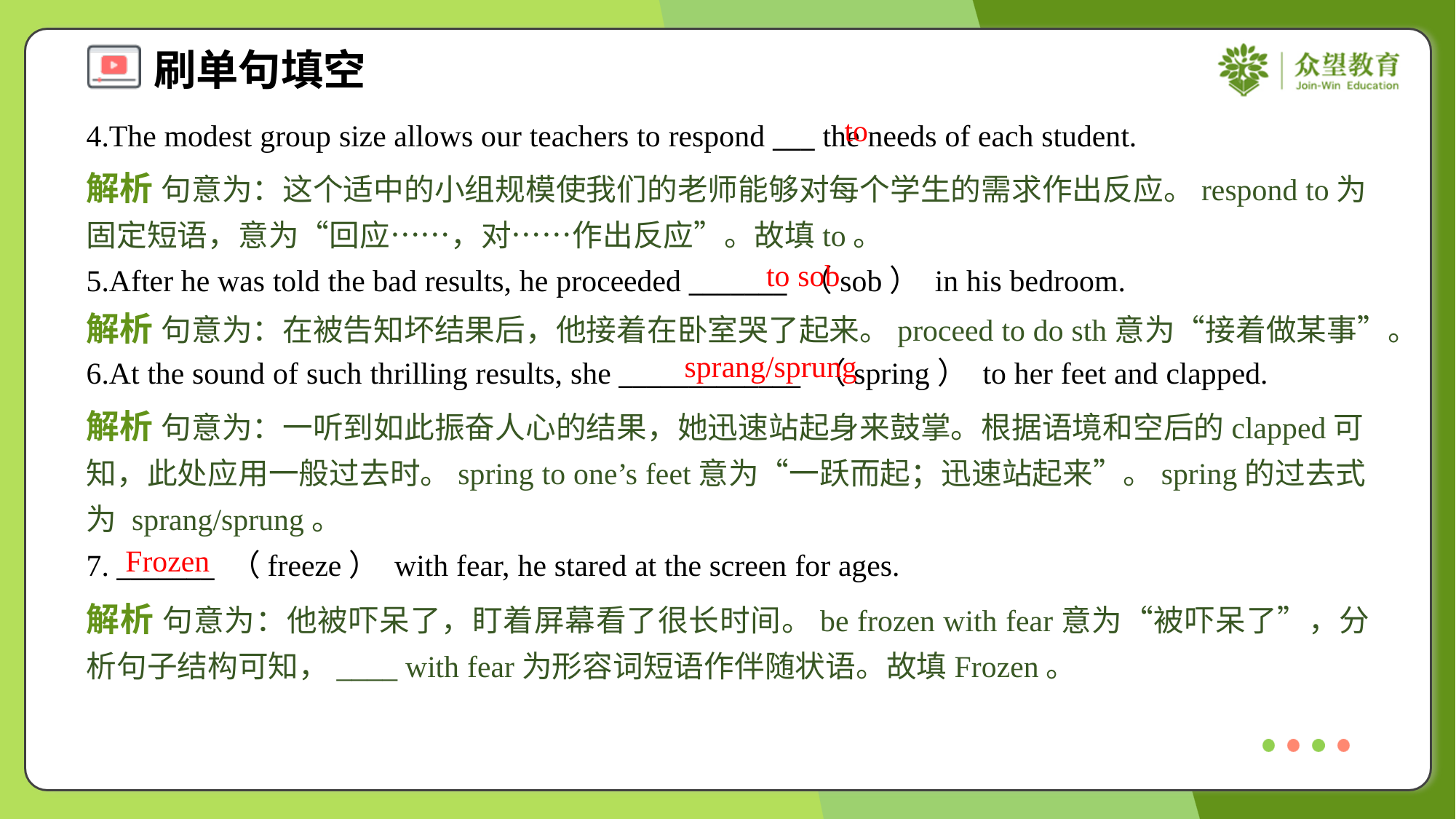

to
4.The modest group size allows our teachers to respond ___ the needs of each student.
解析 句意为：这个适中的小组规模使我们的老师能够对每个学生的需求作出反应。respond to为固定短语，意为“回应……，对……作出反应”。故填to。
to sob
5.After he was told the bad results, he proceeded _______ （sob） in his bedroom.
解析 句意为：在被告知坏结果后，他接着在卧室哭了起来。proceed to do sth意为“接着做某事”。
sprang/sprung
6.At the sound of such thrilling results, she _____________ （spring） to her feet and clapped.
解析 句意为：一听到如此振奋人心的结果，她迅速站起身来鼓掌。根据语境和空后的clapped可知，此处应用一般过去时。spring to one’s feet意为“一跃而起；迅速站起来”。spring的过去式为 sprang/sprung。
Frozen
7. _______ （freeze） with fear, he stared at the screen for ages.
解析 句意为：他被吓呆了，盯着屏幕看了很长时间。be frozen with fear意为“被吓呆了”，分析句子结构可知，____ with fear为形容词短语作伴随状语。故填Frozen。